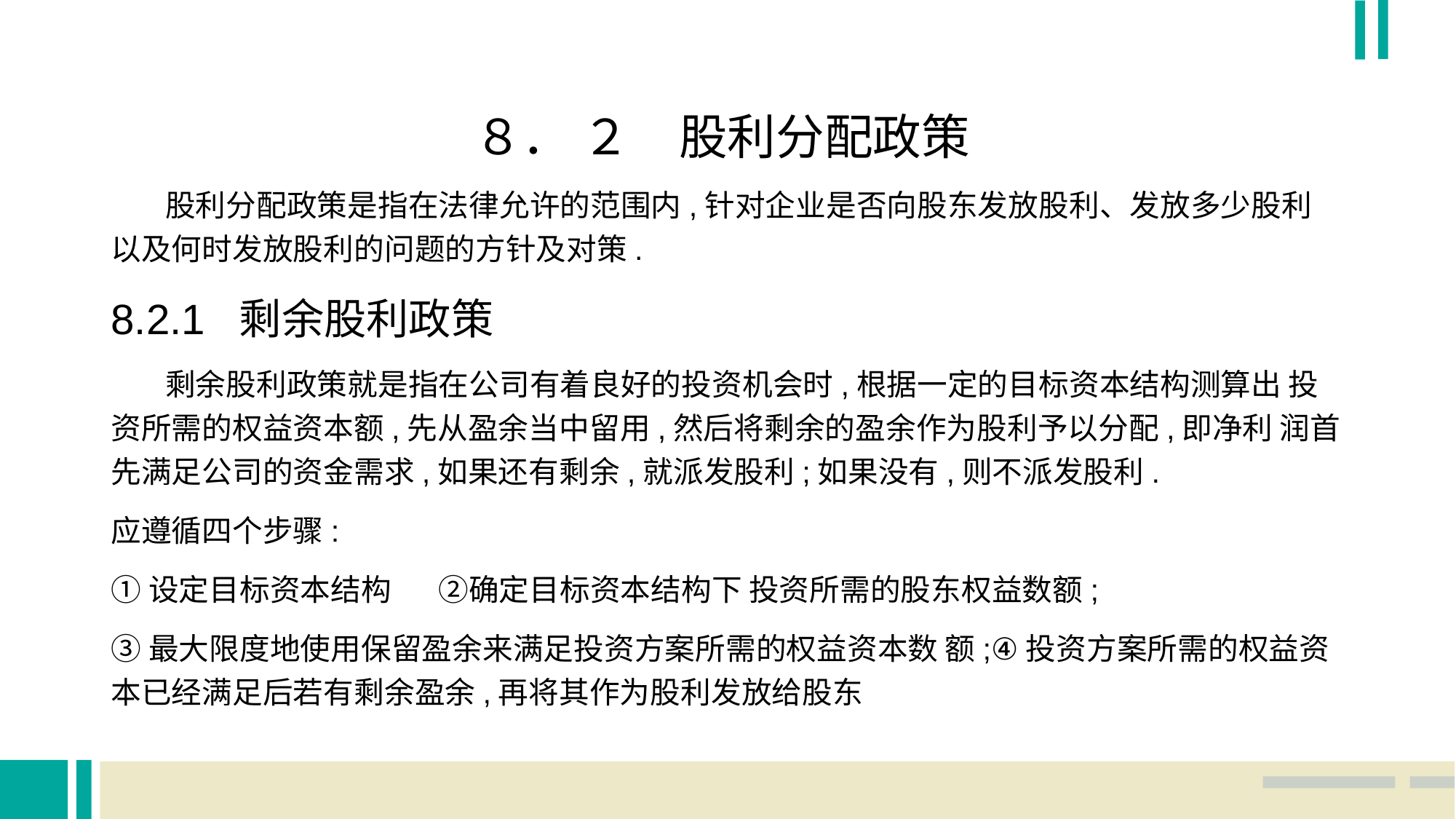

８． ２　股利分配政策
       股利分配政策是指在法律允许的范围内,针对企业是否向股东发放股利、发放多少股利 以及何时发放股利的问题的方针及对策.
8.2.1  剩余股利政策
       剩余股利政策就是指在公司有着良好的投资机会时,根据一定的目标资本结构测算出 投资所需的权益资本额,先从盈余当中留用,然后将剩余的盈余作为股利予以分配,即净利 润首先满足公司的资金需求,如果还有剩余,就派发股利;如果没有,则不派发股利.
应遵循四个步骤:
①设定目标资本结构	②确定目标资本结构下 投资所需的股东权益数额;
③最大限度地使用保留盈余来满足投资方案所需的权益资本数 额;④投资方案所需的权益资本已经满足后若有剩余盈余,再将其作为股利发放给股东